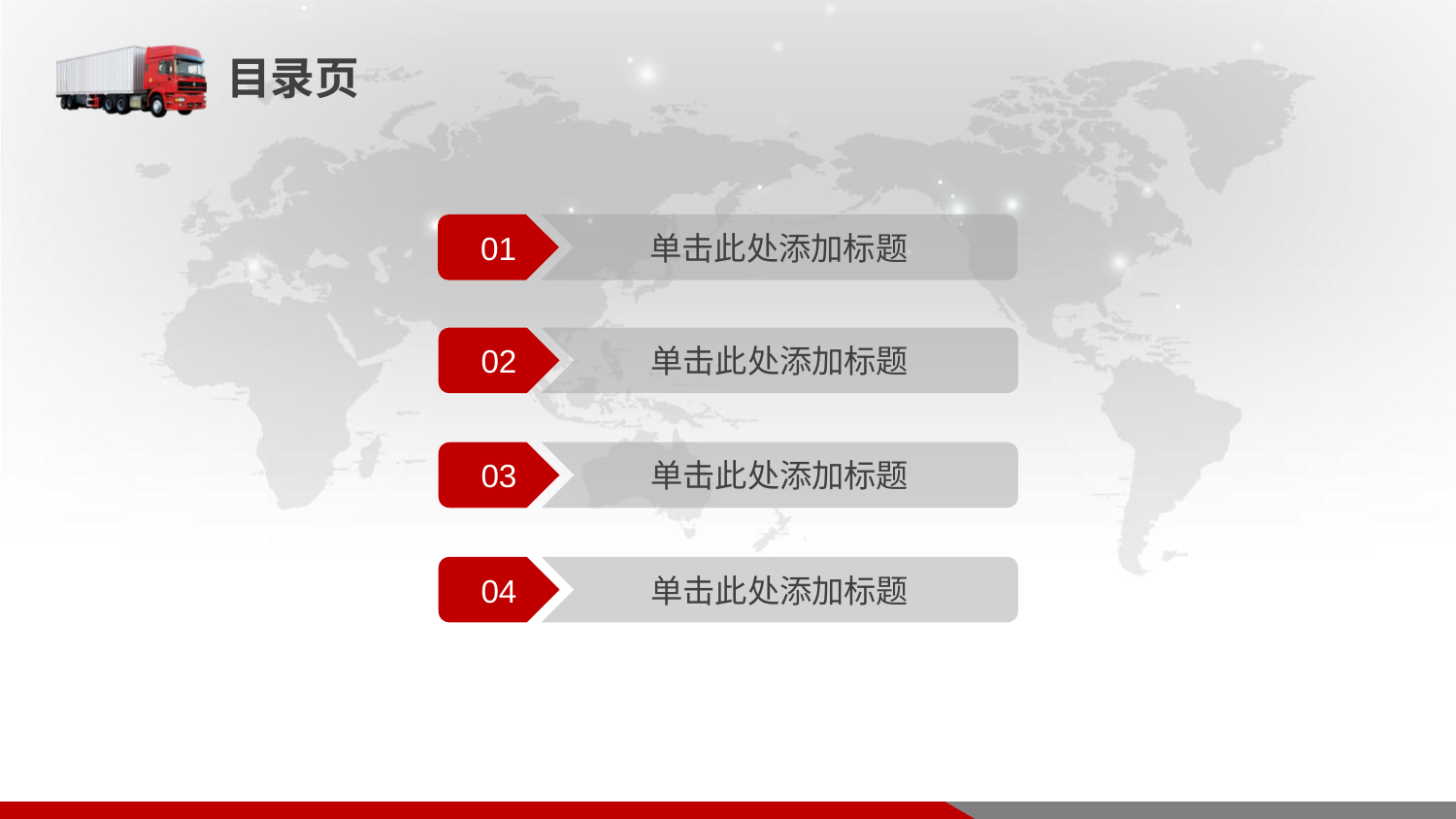

# 目录页
01
单击此处添加标题
02
单击此处添加标题
03
单击此处添加标题
04
单击此处添加标题